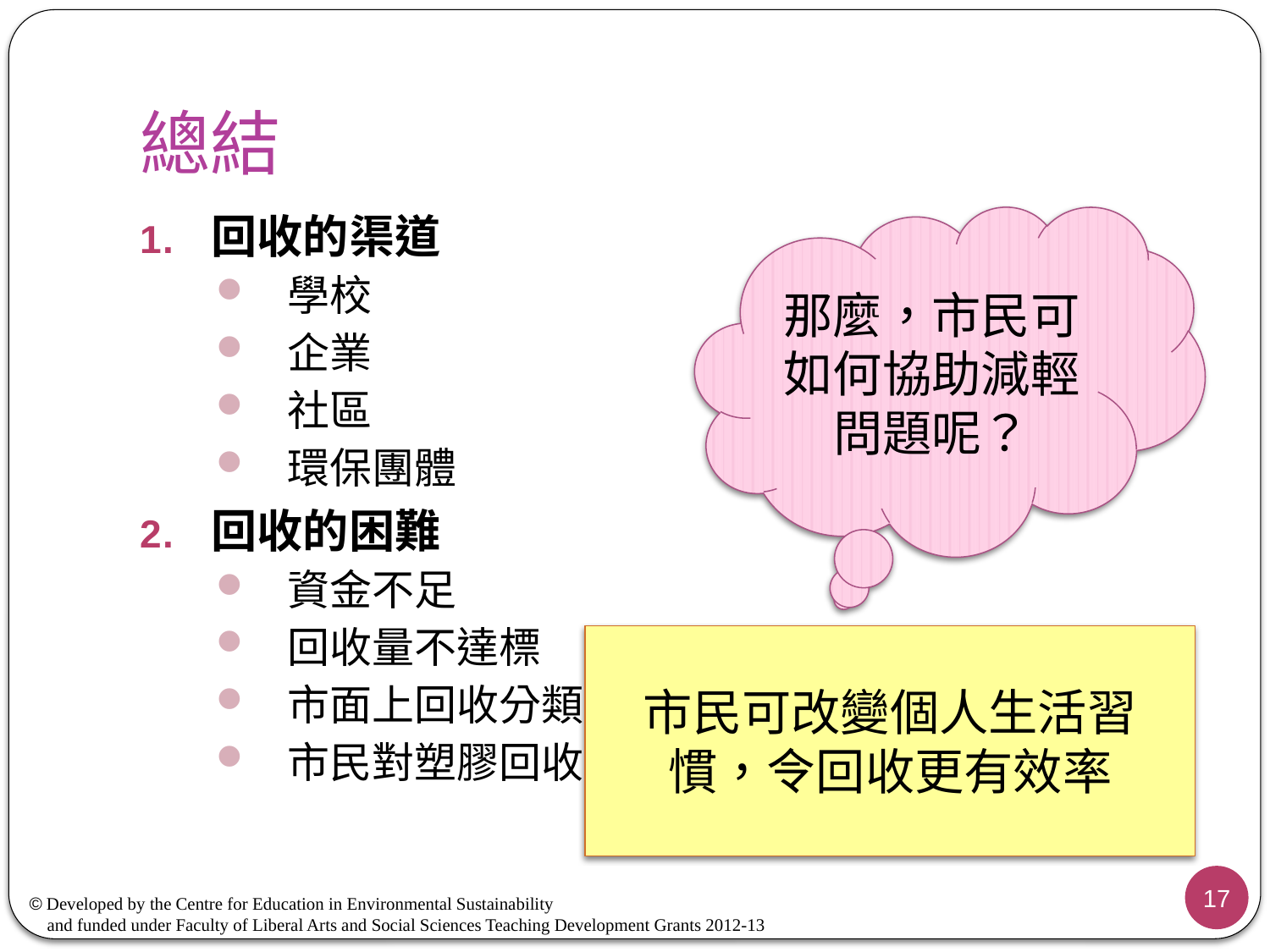

# 總結
回收的渠道
學校
企業
社區
環保團體
回收的困難
資金不足
回收量不達標
市面上回收分類不夠仔細
市民對塑膠回收認知不足

那麼，市民可如何協助減輕問題呢？
市民可改變個人生活習慣，令回收更有效率
17
© Developed by the Centre for Education in Environmental Sustainability
    and funded under Faculty of Liberal Arts and Social Sciences Teaching Development Grants 2012-13